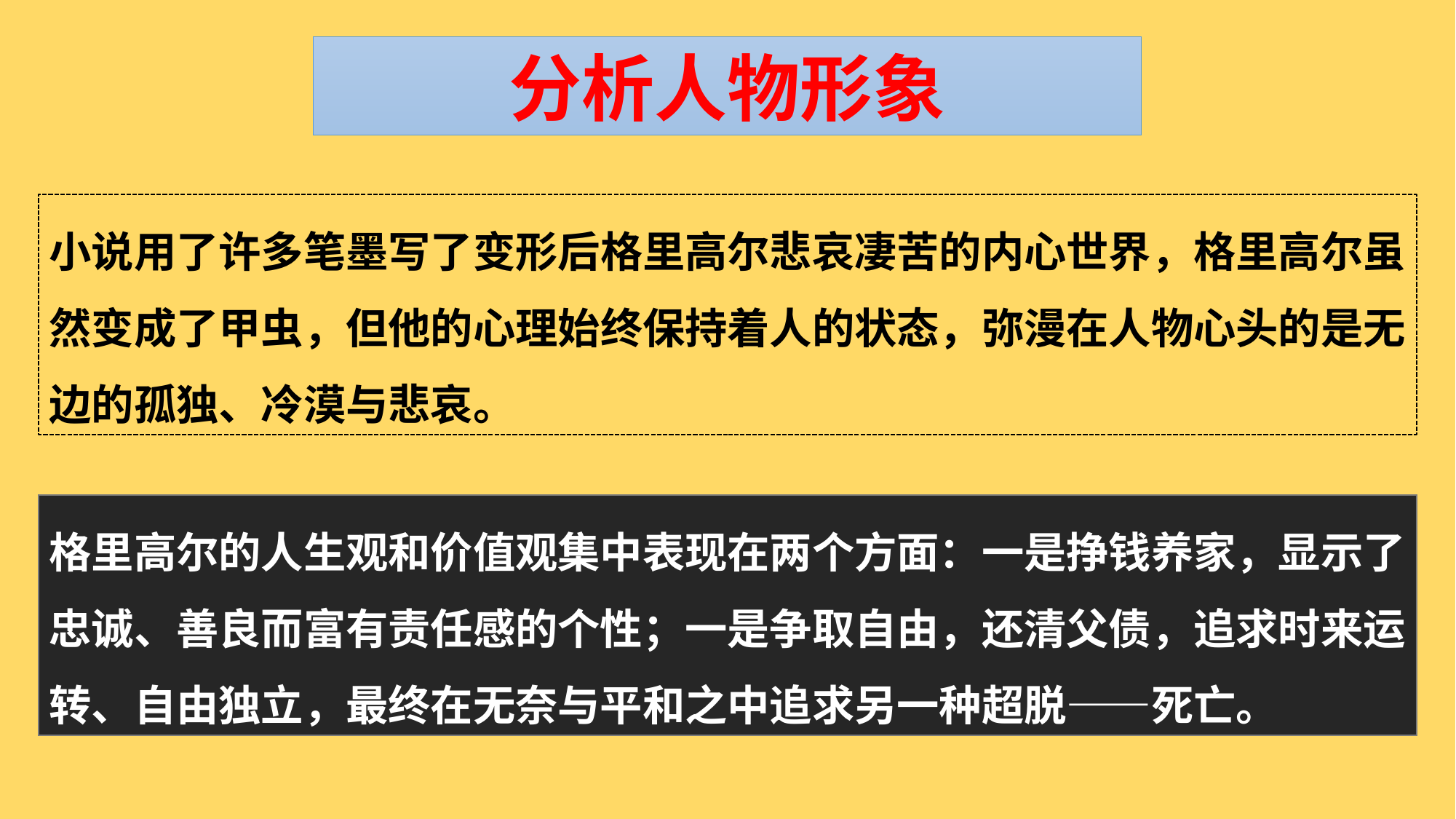

分析人物形象
小说用了许多笔墨写了变形后格里高尔悲哀凄苦的内心世界，格里高尔虽然变成了甲虫，但他的心理始终保持着人的状态，弥漫在人物心头的是无边的孤独、冷漠与悲哀。
格里高尔的人生观和价值观集中表现在两个方面：一是挣钱养家，显示了忠诚、善良而富有责任感的个性；一是争取自由，还清父债，追求时来运转、自由独立，最终在无奈与平和之中追求另一种超脱——死亡。